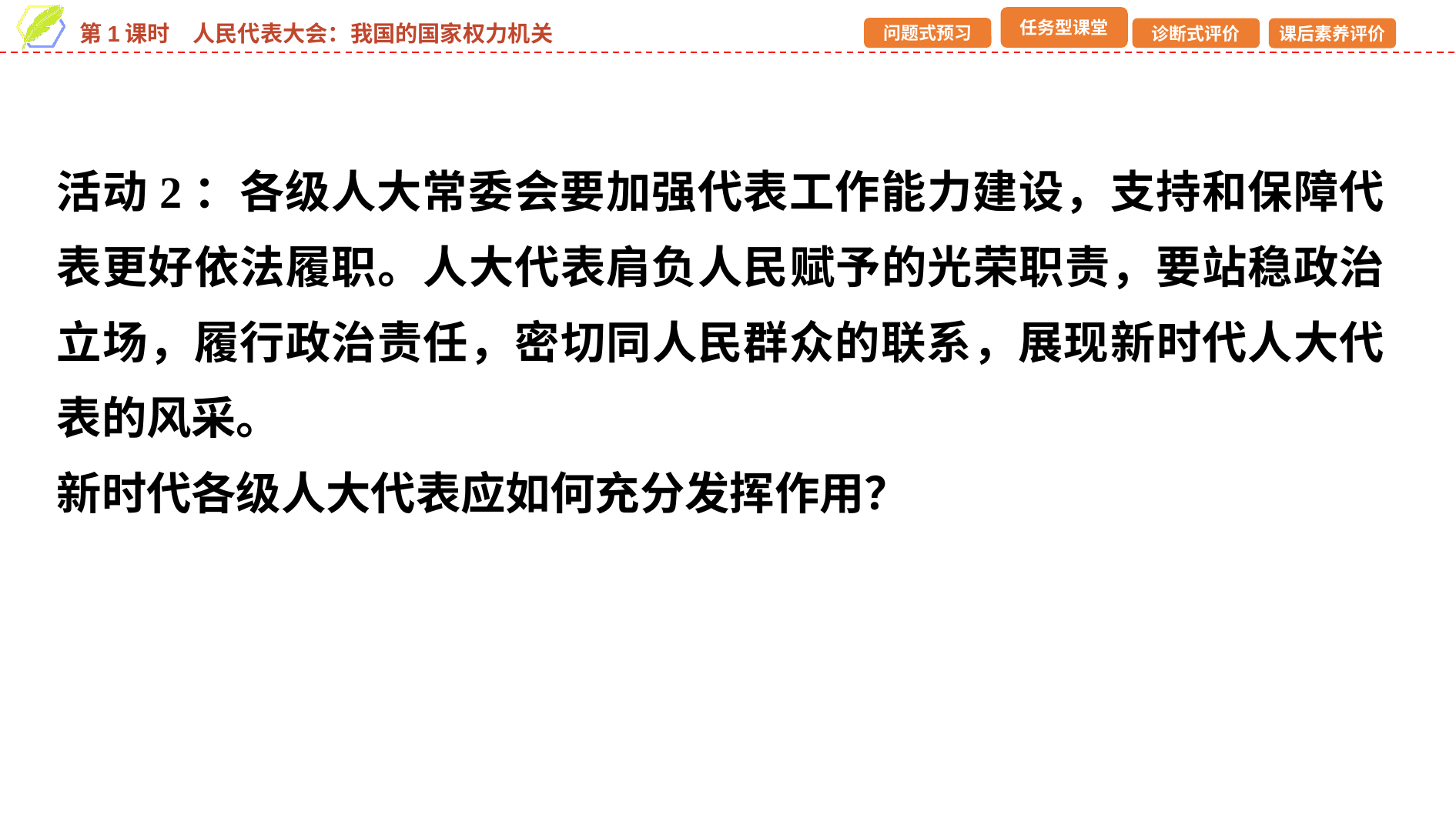

活动2：各级人大常委会要加强代表工作能力建设，支持和保障代表更好依法履职。人大代表肩负人民赋予的光荣职责，要站稳政治立场，履行政治责任，密切同人民群众的联系，展现新时代人大代表的风采。
新时代各级人大代表应如何充分发挥作用？